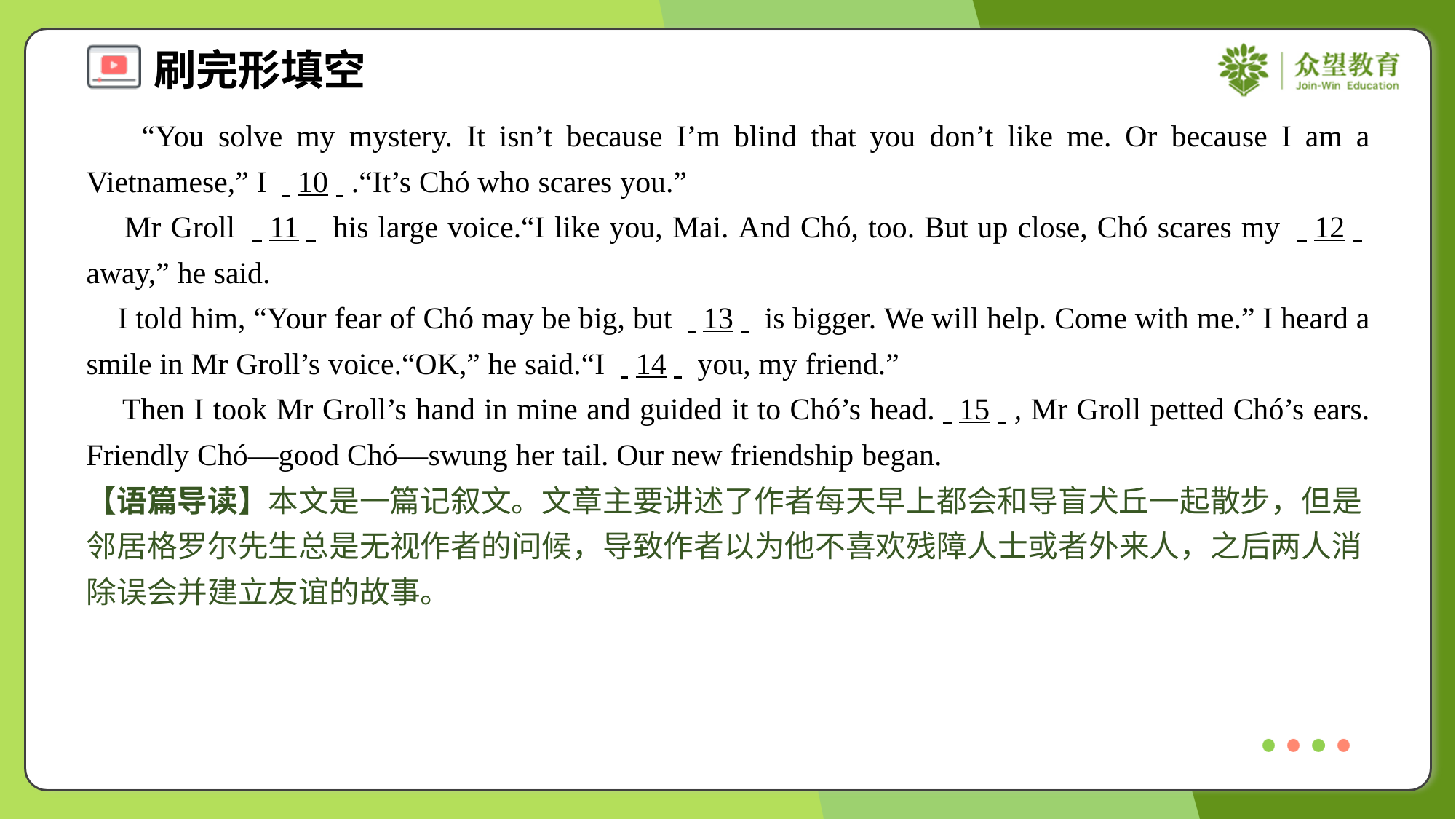

“You solve my mystery. It isn’t because I’m blind that you don’t like me. Or because I am a Vietnamese,” I . .10. ..“It’s Chó who scares you.”
    Mr Groll . .11. . his large voice.“I like you, Mai. And Chó, too. But up close, Chó scares my . .12. . away,” he said.
    I told him, “Your fear of Chó may be big, but . .13. . is bigger. We will help. Come with me.” I heard a smile in Mr Groll’s voice.“OK,” he said.“I . .14. . you, my friend.”
    Then I took Mr Groll’s hand in mine and guided it to Chó’s head.. .15. ., Mr Groll petted Chó’s ears. Friendly Chó—good Chó—swung her tail. Our new friendship began.
【语篇导读】本文是一篇记叙文。文章主要讲述了作者每天早上都会和导盲犬丘一起散步，但是邻居格罗尔先生总是无视作者的问候，导致作者以为他不喜欢残障人士或者外来人，之后两人消除误会并建立友谊的故事。